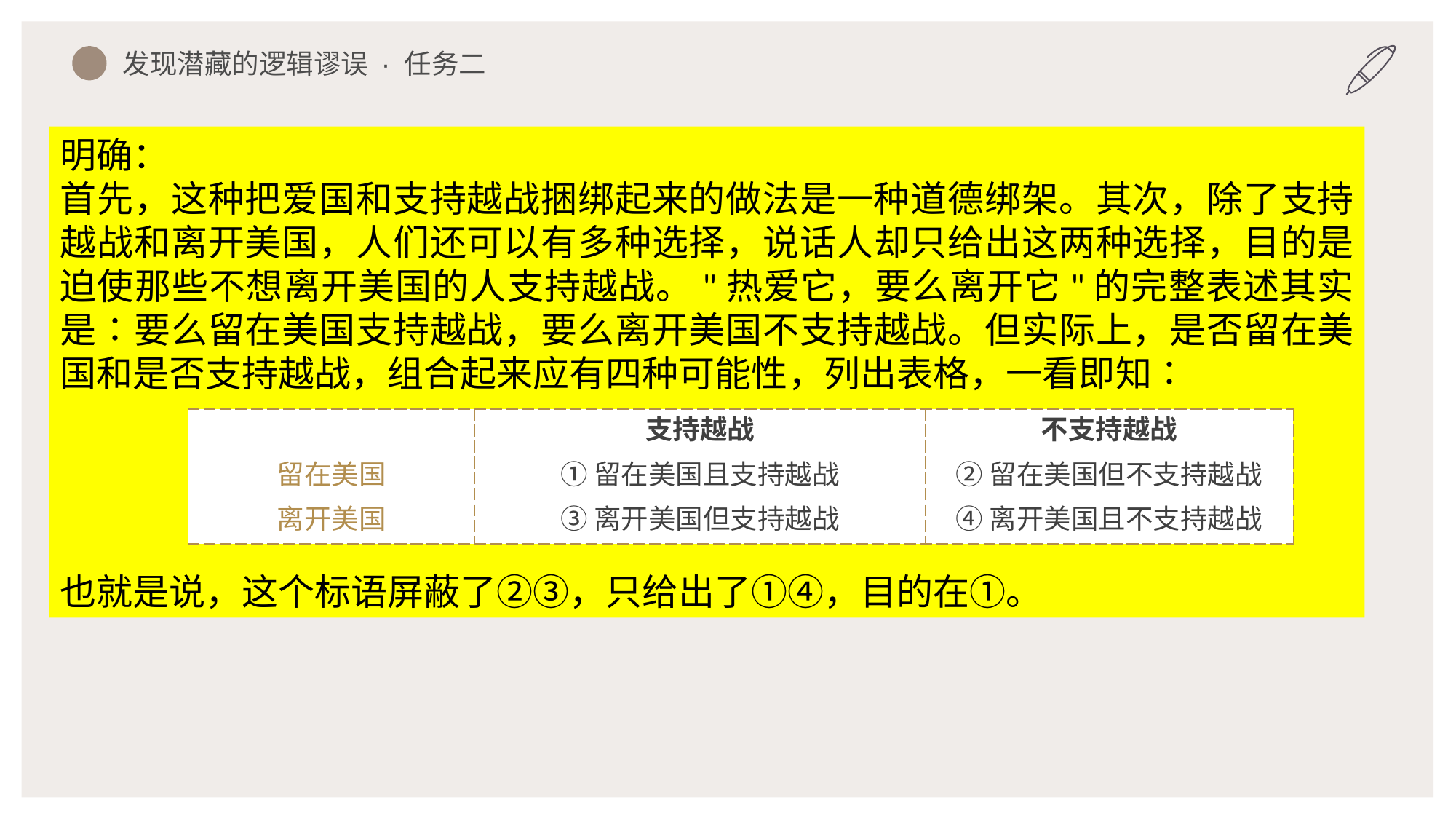

发现潜藏的逻辑谬误 · 任务二

明确：
首先，这种把爱国和支持越战捆绑起来的做法是一种道德绑架。其次，除了支持越战和离开美国，人们还可以有多种选择，说话人却只给出这两种选择，目的是迫使那些不想离开美国的人支持越战。"热爱它，要么离开它"的完整表述其实是∶要么留在美国支持越战，要么离开美国不支持越战。但实际上，是否留在美国和是否支持越战，组合起来应有四种可能性，列出表格，一看即知∶

也就是说，这个标语屏蔽了②③，只给出了①④，目的在①。
谬误类型三∶假二择一
明明存在多种可能性，却说成只有两种可能，迫使对方作出自己所希望的选择，这叫作"假二择一"，也可以称作"虚假两难"。
|  | 支持越战 | 不支持越战 |
| --- | --- | --- |
| 留在美国 | ①留在美国且支持越战 | ②留在美国但不支持越战 |
| 离开美国 | ③离开美国但支持越战 | ④离开美国且不支持越战 |